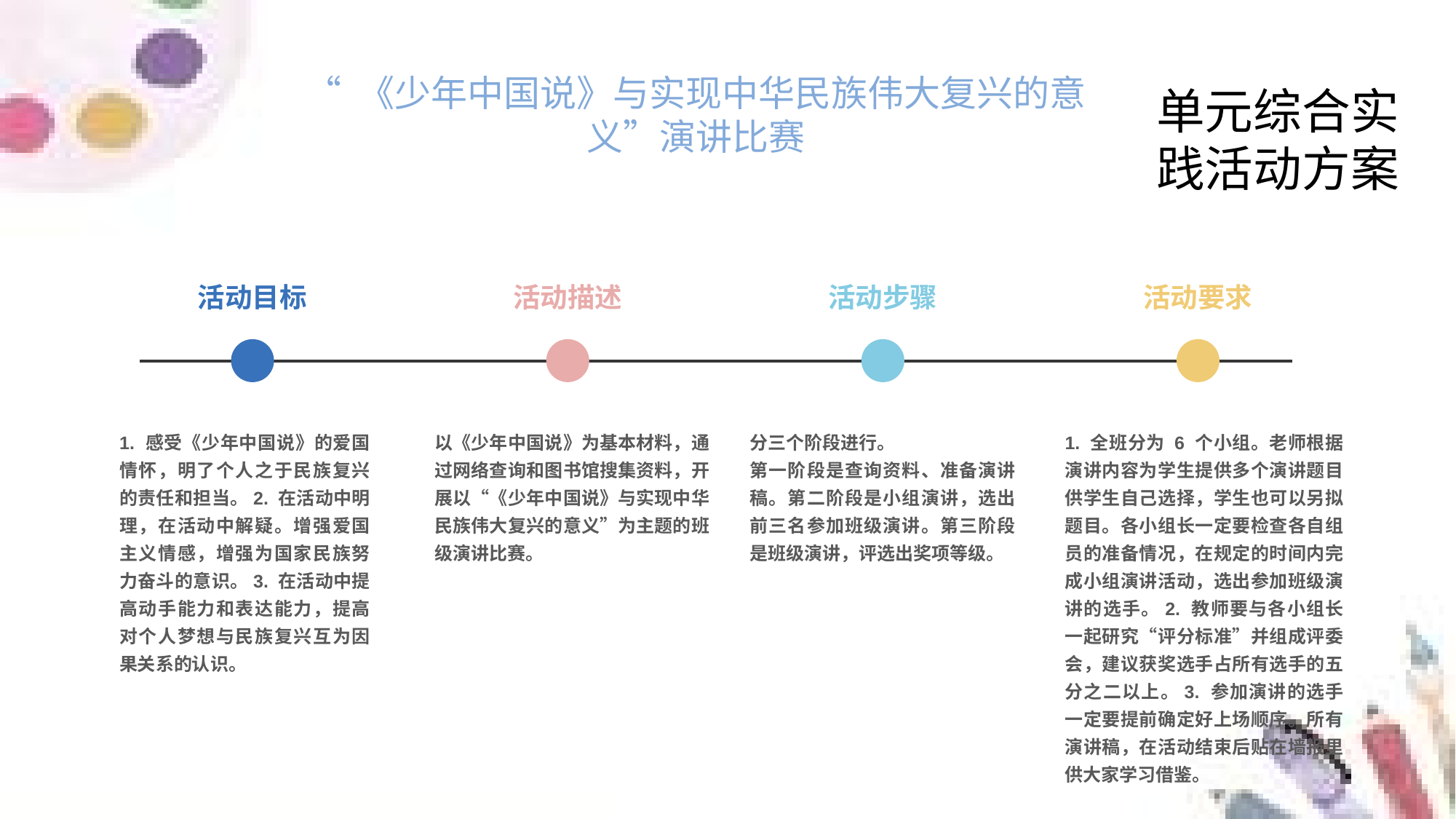

“ 《少年中国说》与实现中华民族伟大复兴的意义”演讲比赛
单元综合实践活动方案
活动目标
活动描述
活动步骤
活动要求

1. 感受《少年中国说》的爱国情怀，明了个人之于民族复兴的责任和担当。2. 在活动中明理，在活动中解疑。增强爱国主义情感，增强为国家民族努力奋斗的意识。3. 在活动中提高动手能力和表达能力，提高对个人梦想与民族复兴互为因果关系的认识。
以《少年中国说》为基本材料，通过网络查询和图书馆搜集资料，开展以“《少年中国说》与实现中华民族伟大复兴的意义”为主题的班级演讲比赛。
1. 全班分为 6 个小组。老师根据演讲内容为学生提供多个演讲题目供学生自己选择，学生也可以另拟题目。各小组长一定要检查各自组员的准备情况，在规定的时间内完成小组演讲活动，选出参加班级演讲的选手。2. 教师要与各小组长一起研究“评分标准”并组成评委会，建议获奖选手占所有选手的五分之二以上。3. 参加演讲的选手一定要提前确定好上场顺序。所有演讲稿，在活动结束后贴在墙报里供大家学习借鉴。
分三个阶段进行。
第一阶段是查询资料、准备演讲稿。第二阶段是小组演讲，选出前三名参加班级演讲。第三阶段是班级演讲，评选出奖项等级。